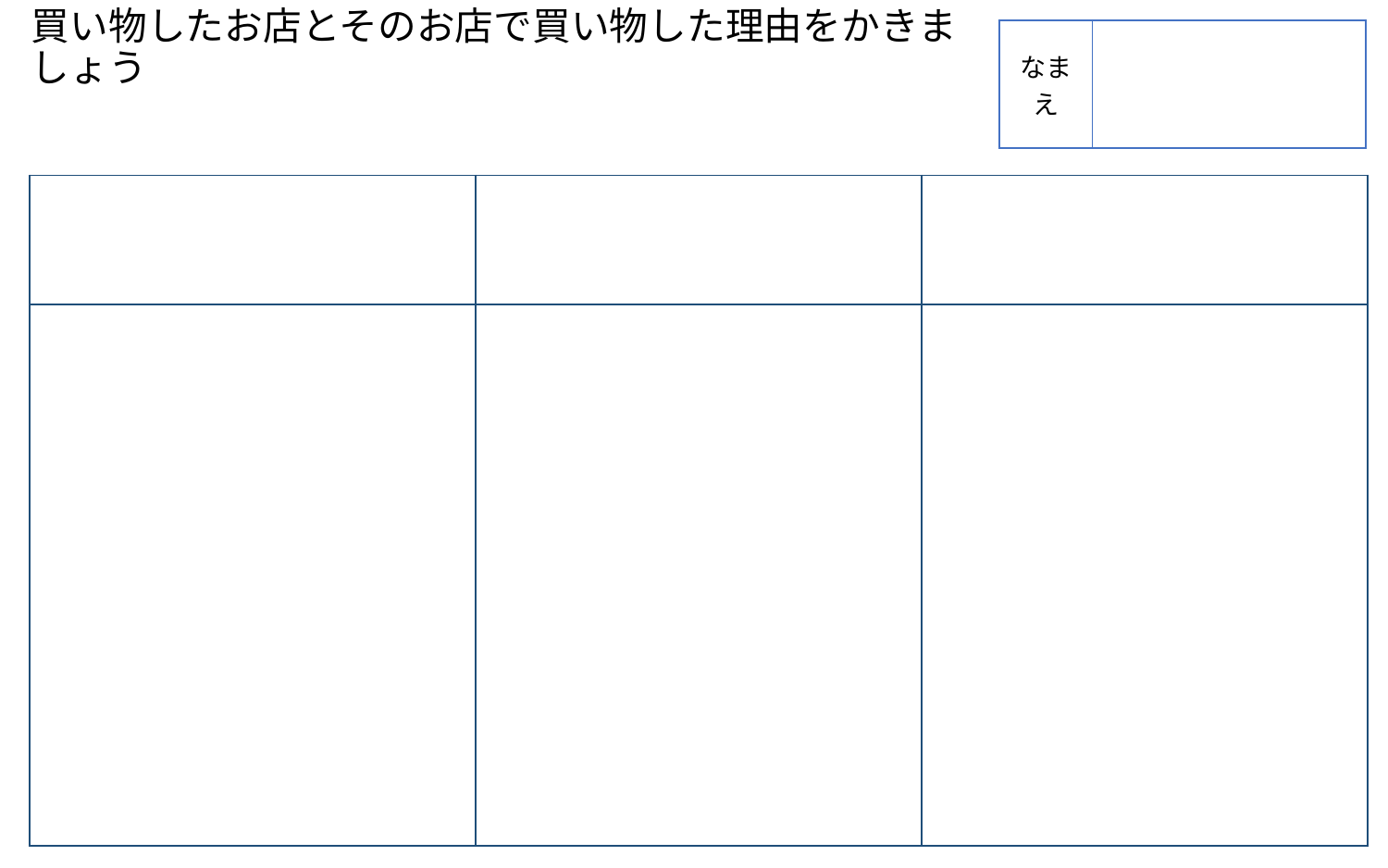

# 買い物したお店とそのお店で買い物した理由をかきましょう
| なまえ |  |
| --- | --- |
|  |  |  |
| --- | --- | --- |
|  |  |  |